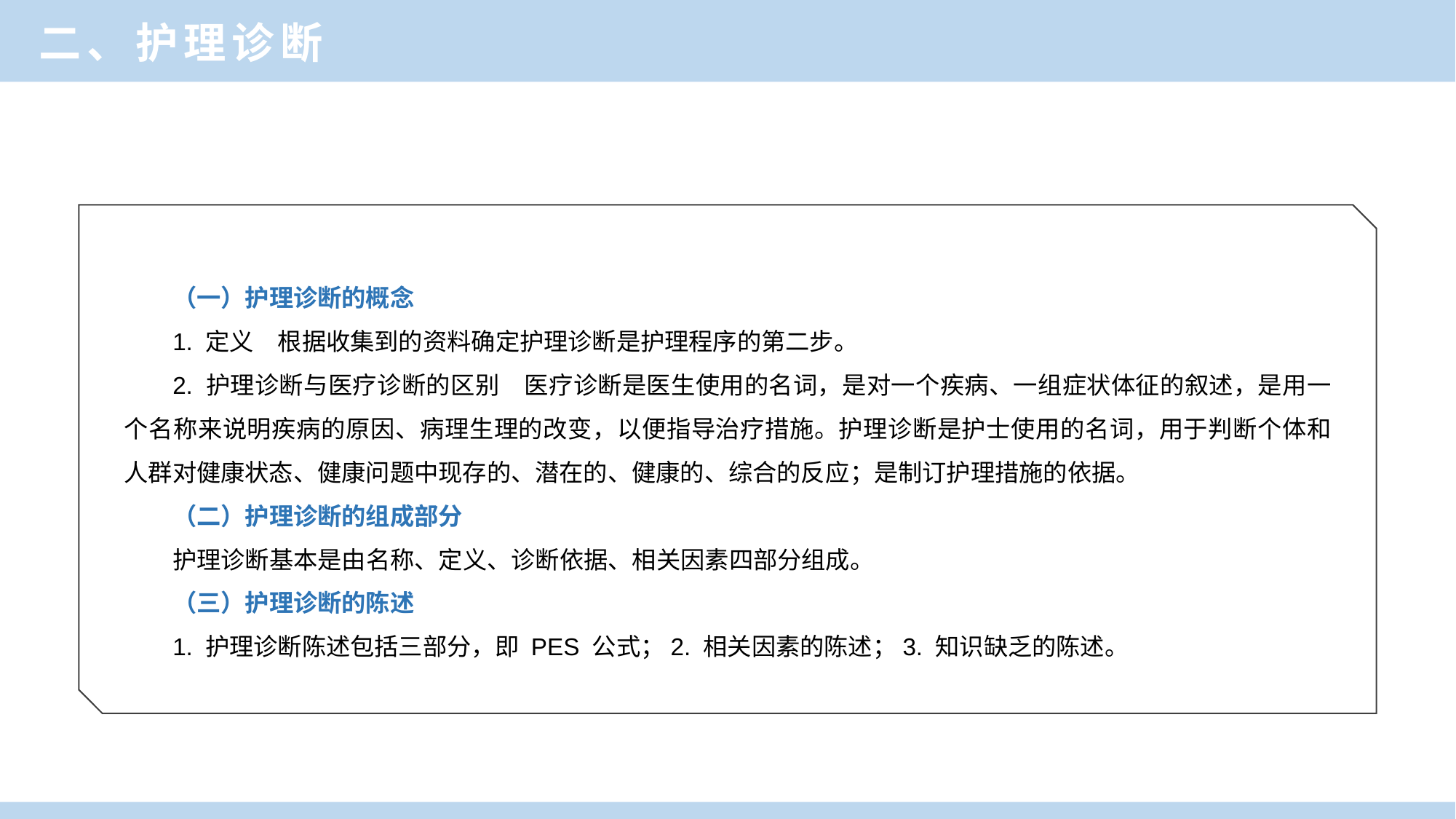

二、护理诊断

（一）护理诊断的概念
1. 定义　根据收集到的资料确定护理诊断是护理程序的第二步。
2. 护理诊断与医疗诊断的区别　医疗诊断是医生使用的名词，是对一个疾病、一组症状体征的叙述，是用一个名称来说明疾病的原因、病理生理的改变，以便指导治疗措施。护理诊断是护士使用的名词，用于判断个体和人群对健康状态、健康问题中现存的、潜在的、健康的、综合的反应；是制订护理措施的依据。
（二）护理诊断的组成部分
护理诊断基本是由名称、定义、诊断依据、相关因素四部分组成。
（三）护理诊断的陈述
1. 护理诊断陈述包括三部分，即 PES 公式；2. 相关因素的陈述；3. 知识缺乏的陈述。